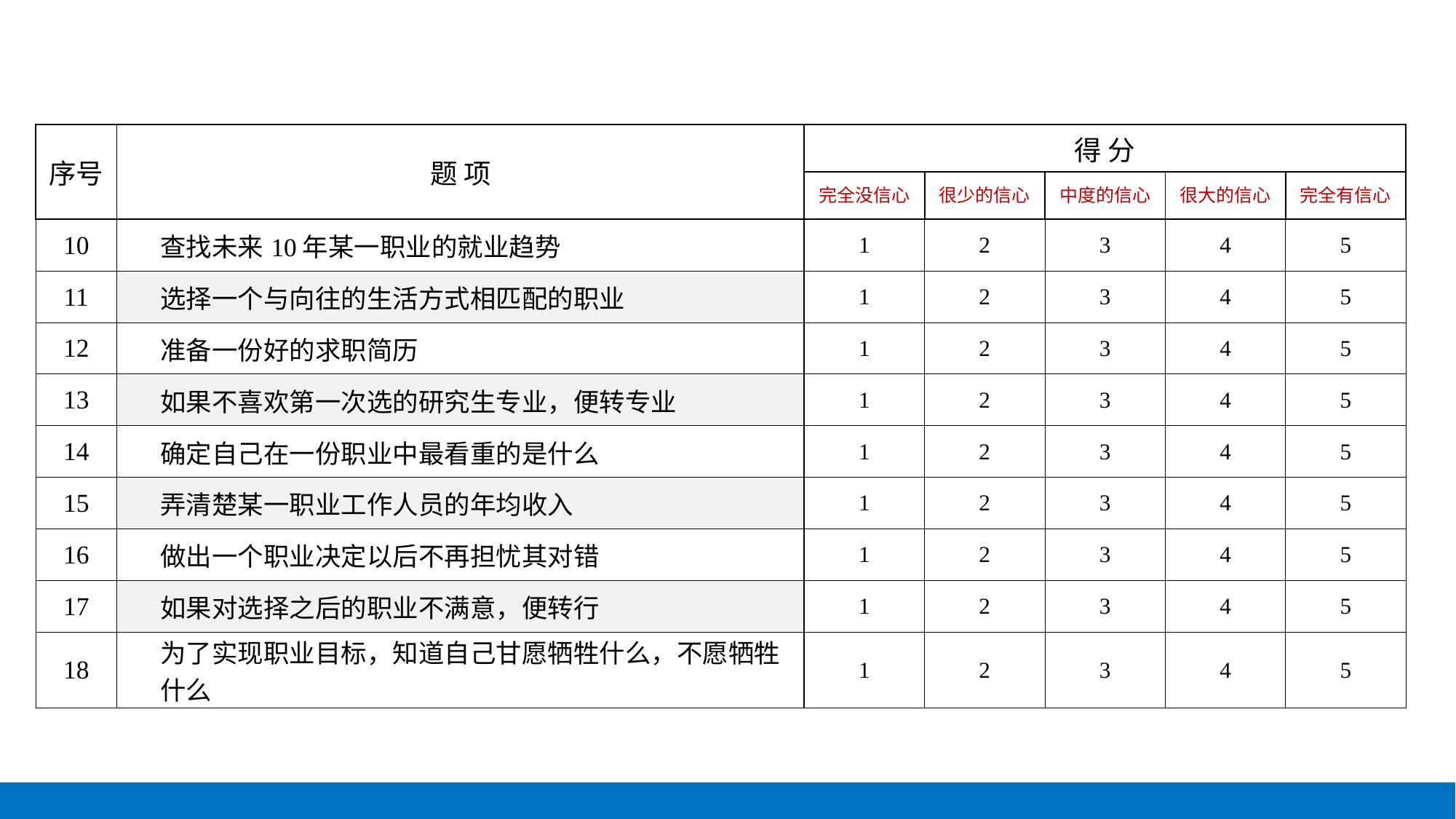

| 序号 | 题 项 | 得 分 |  |  |  |  |
| --- | --- | --- | --- | --- | --- | --- |
|  |  | 完全没信心 | 很少的信心 | 中度的信心 | 很大的信心 | 完全有信心 |
| 10 | 查找未来10年某一职业的就业趋势 | 1 | 2 | 3 | 4 | 5 |
| 11 | 选择一个与向往的生活方式相匹配的职业 | 1 | 2 | 3 | 4 | 5 |
| 12 | 准备一份好的求职简历 | 1 | 2 | 3 | 4 | 5 |
| 13 | 如果不喜欢第一次选的研究生专业，便转专业 | 1 | 2 | 3 | 4 | 5 |
| 14 | 确定自己在一份职业中最看重的是什么 | 1 | 2 | 3 | 4 | 5 |
| 15 | 弄清楚某一职业工作人员的年均收入 | 1 | 2 | 3 | 4 | 5 |
| 16 | 做出一个职业决定以后不再担忧其对错 | 1 | 2 | 3 | 4 | 5 |
| 17 | 如果对选择之后的职业不满意，便转行 | 1 | 2 | 3 | 4 | 5 |
| 18 | 为了实现职业目标，知道自己甘愿牺牲什么，不愿牺牲什么 | 1 | 2 | 3 | 4 | 5 |